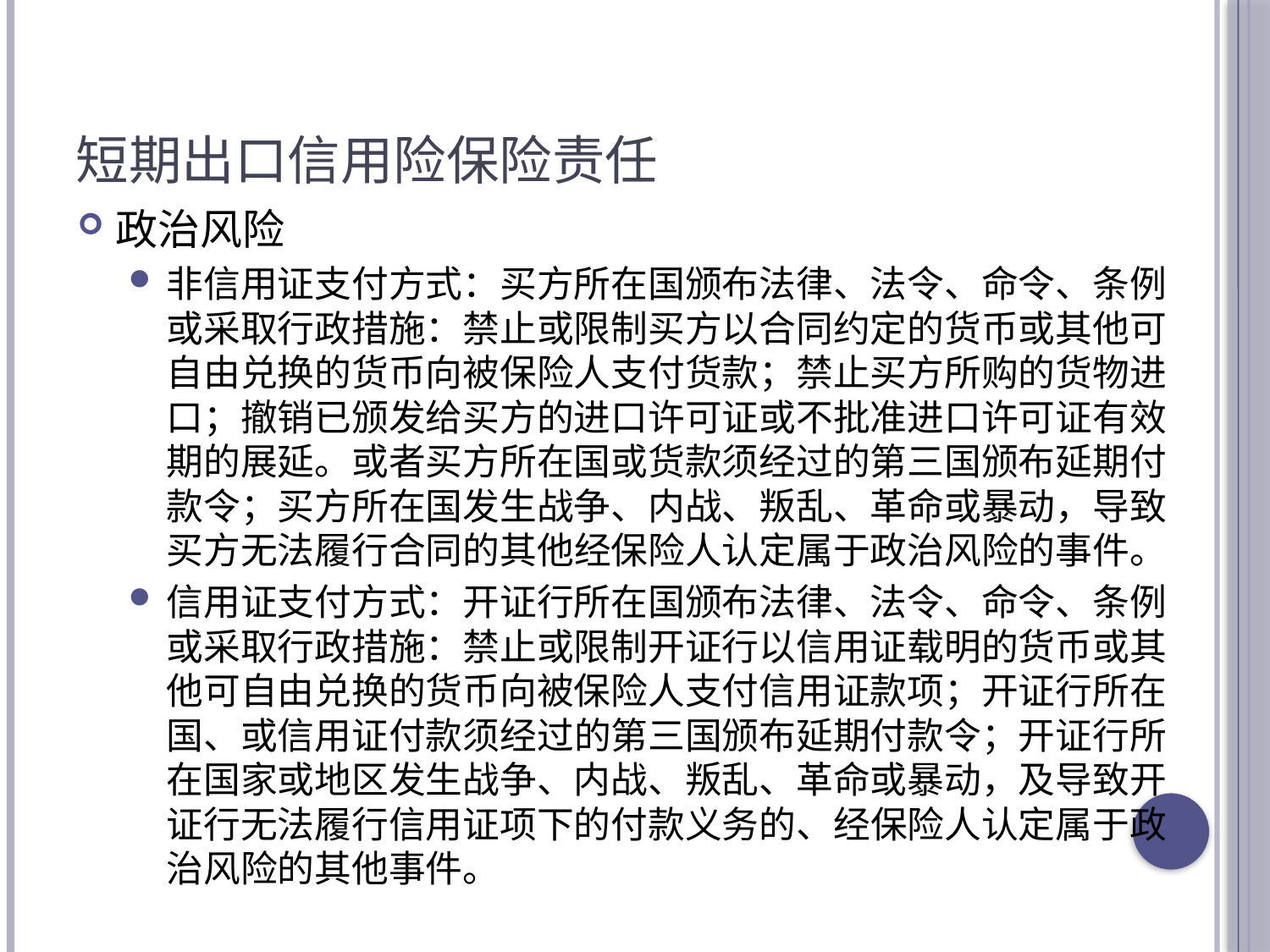

# 短期出口信用险保险责任
政治风险
非信用证支付方式：买方所在国颁布法律、法令、命令、条例或采取行政措施：禁止或限制买方以合同约定的货币或其他可自由兑换的货币向被保险人支付货款；禁止买方所购的货物进口；撤销已颁发给买方的进口许可证或不批准进口许可证有效期的展延。或者买方所在国或货款须经过的第三国颁布延期付款令；买方所在国发生战争、内战、叛乱、革命或暴动，导致买方无法履行合同的其他经保险人认定属于政治风险的事件。
信用证支付方式：开证行所在国颁布法律、法令、命令、条例或采取行政措施：禁止或限制开证行以信用证载明的货币或其他可自由兑换的货币向被保险人支付信用证款项；开证行所在国、或信用证付款须经过的第三国颁布延期付款令；开证行所在国家或地区发生战争、内战、叛乱、革命或暴动，及导致开证行无法履行信用证项下的付款义务的、经保险人认定属于政治风险的其他事件。